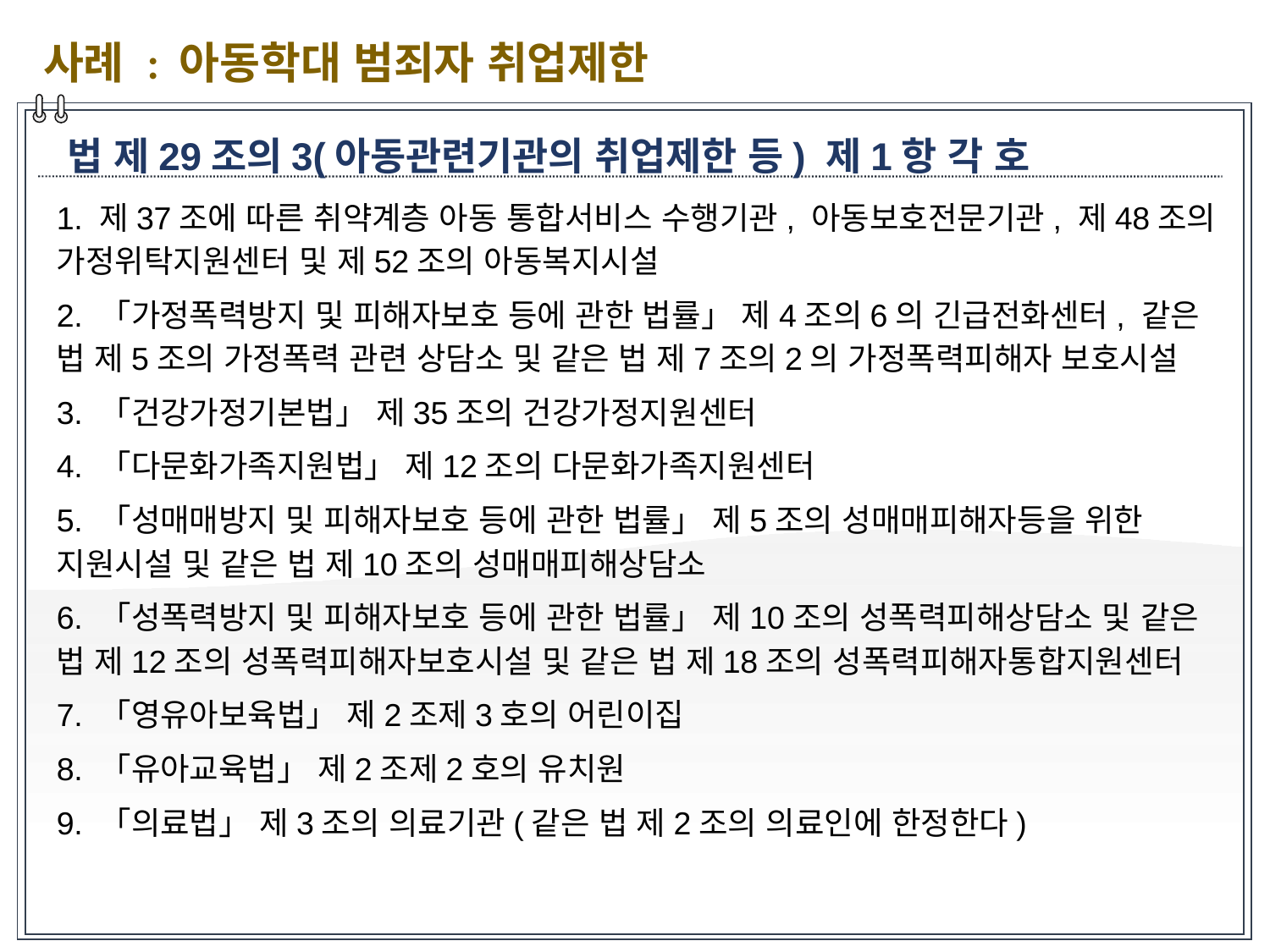

사례 : 아동학대 범죄자 취업제한

법 제29조의3(아동관련기관의 취업제한 등) 제1항 각 호

1. 제37조에 따른 취약계층 아동 통합서비스 수행기관, 아동보호전문기관, 제48조의 가정위탁지원센터 및 제52조의 아동복지시설
2. 「가정폭력방지 및 피해자보호 등에 관한 법률」 제4조의6의 긴급전화센터, 같은 법 제5조의 가정폭력 관련 상담소 및 같은 법 제7조의2의 가정폭력피해자 보호시설
3. 「건강가정기본법」 제35조의 건강가정지원센터
4. 「다문화가족지원법」 제12조의 다문화가족지원센터
5. 「성매매방지 및 피해자보호 등에 관한 법률」 제5조의 성매매피해자등을 위한 지원시설 및 같은 법 제10조의 성매매피해상담소
6. 「성폭력방지 및 피해자보호 등에 관한 법률」 제10조의 성폭력피해상담소 및 같은 법 제12조의 성폭력피해자보호시설 및 같은 법 제18조의 성폭력피해자통합지원센터
7. 「영유아보육법」 제2조제3호의 어린이집
8. 「유아교육법」 제2조제2호의 유치원
9. 「의료법」 제3조의 의료기관(같은 법 제2조의 의료인에 한정한다)